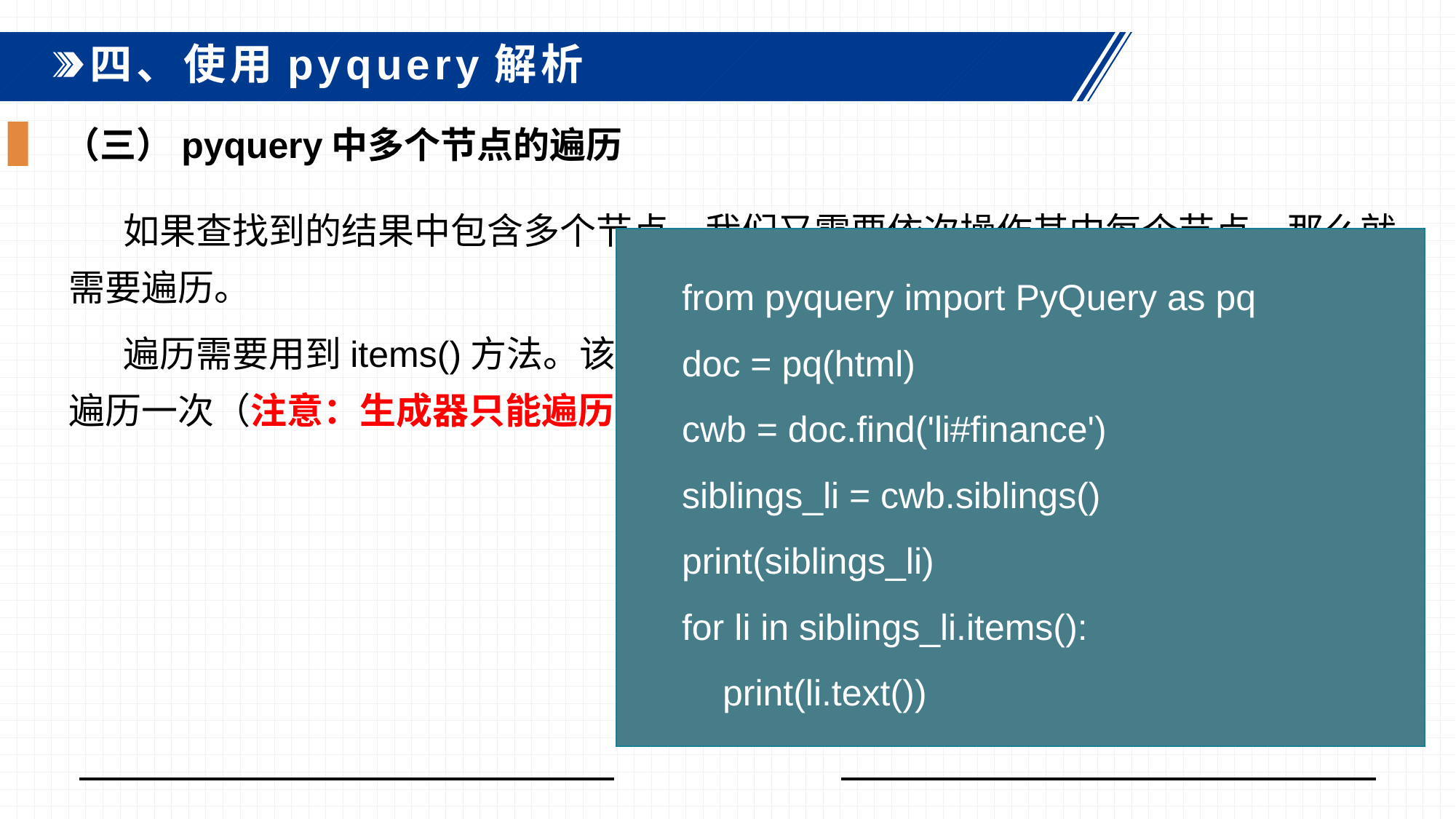

四、使用pyquery解析
（三）pyquery中多个节点的遍历

如果查找到的结果中包含多个节点，我们又需要依次操作其中每个节点，那么就需要遍历。
遍历需要用到items()方法。该方法返回一个生成器generator，可以用for循环遍历一次（注意：生成器只能遍历一次）。例如：
from pyquery import PyQuery as pq
doc = pq(html)
cwb = doc.find('li#finance')
siblings_li = cwb.siblings()
print(siblings_li)
for li in siblings_li.items():
    print(li.text())